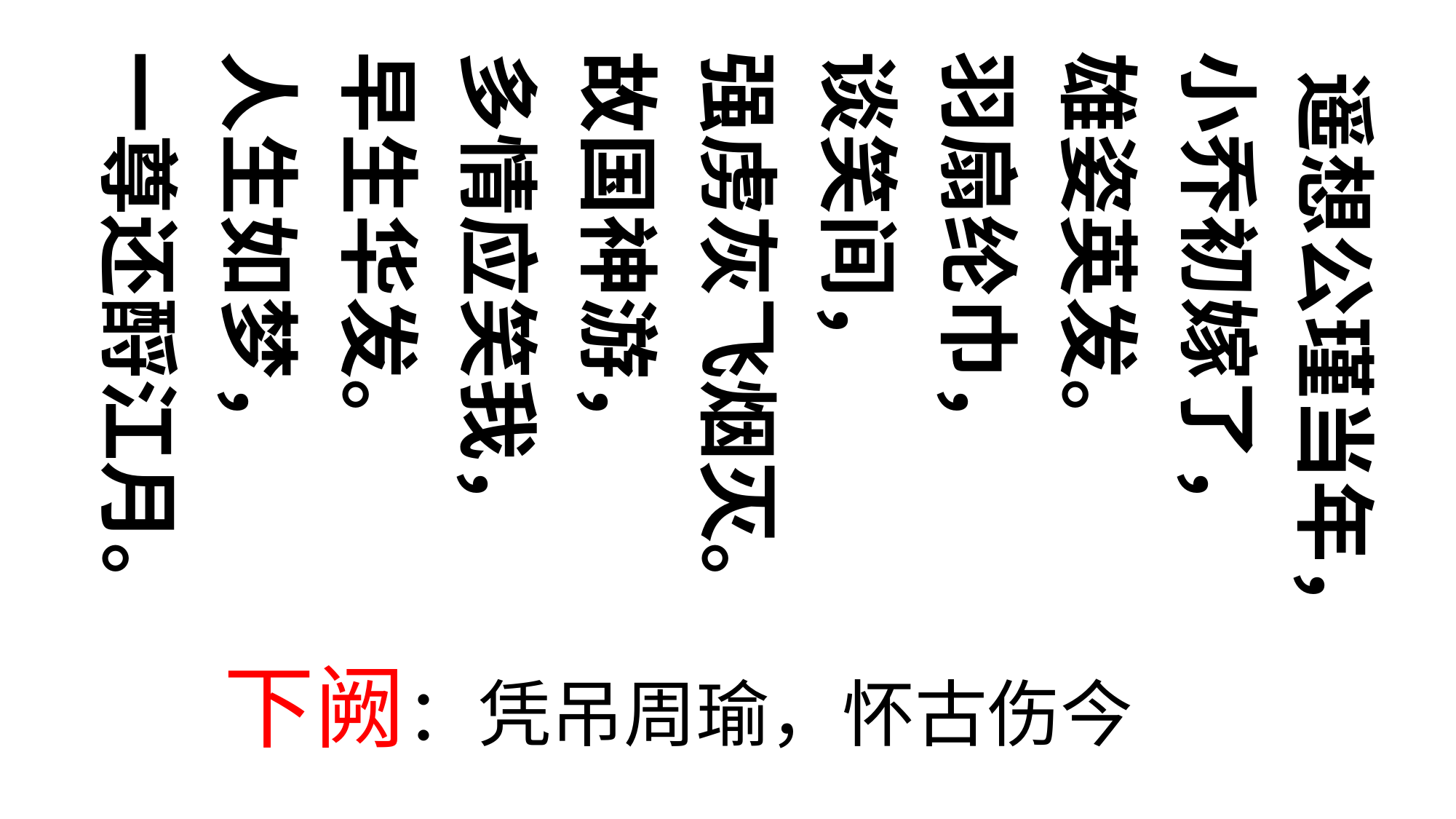

遥想公瑾当年，

小乔初嫁了，

雄姿英发。

羽扇纶巾，

谈笑间，

强虏灰飞烟灭。

故国神游，

多情应笑我，

早生华发。

人生如梦，

一尊还酹江月。
下阙：凭吊周瑜，怀古伤今